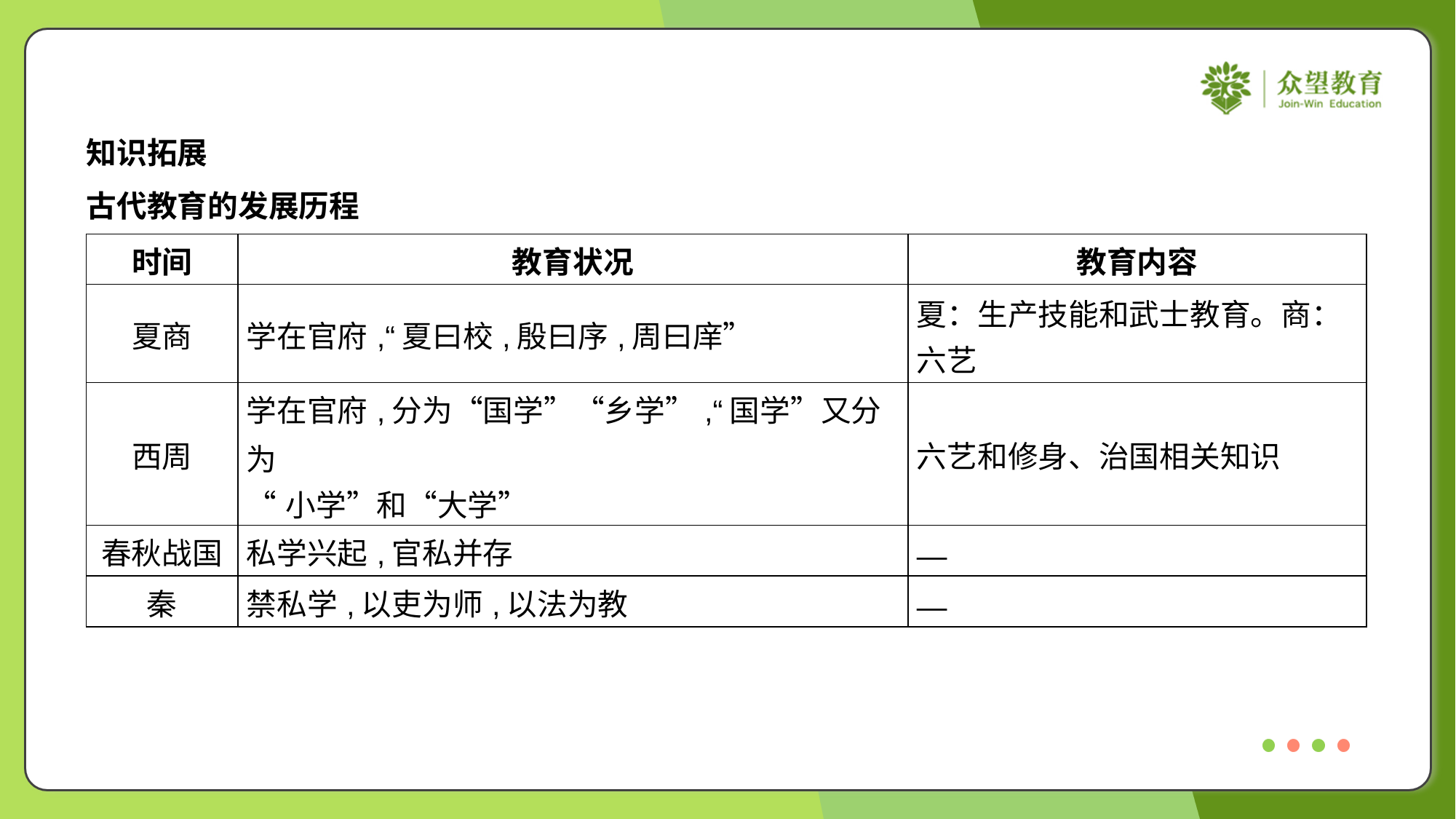

知识拓展
古代教育的发展历程
| 时间 | 教育状况 | 教育内容 |
| --- | --- | --- |
| 夏商 | 学在官府,“夏曰校,殷曰序,周曰庠” | 夏：生产技能和武士教育。商： 六艺 |
| 西周 | 学在官府,分为“国学”“乡学”,“国学”又分为 “小学”和“大学” | 六艺和修身、治国相关知识 |
| 春秋战国 | 私学兴起,官私并存 | — |
| 秦 | 禁私学,以吏为师,以法为教 | — |